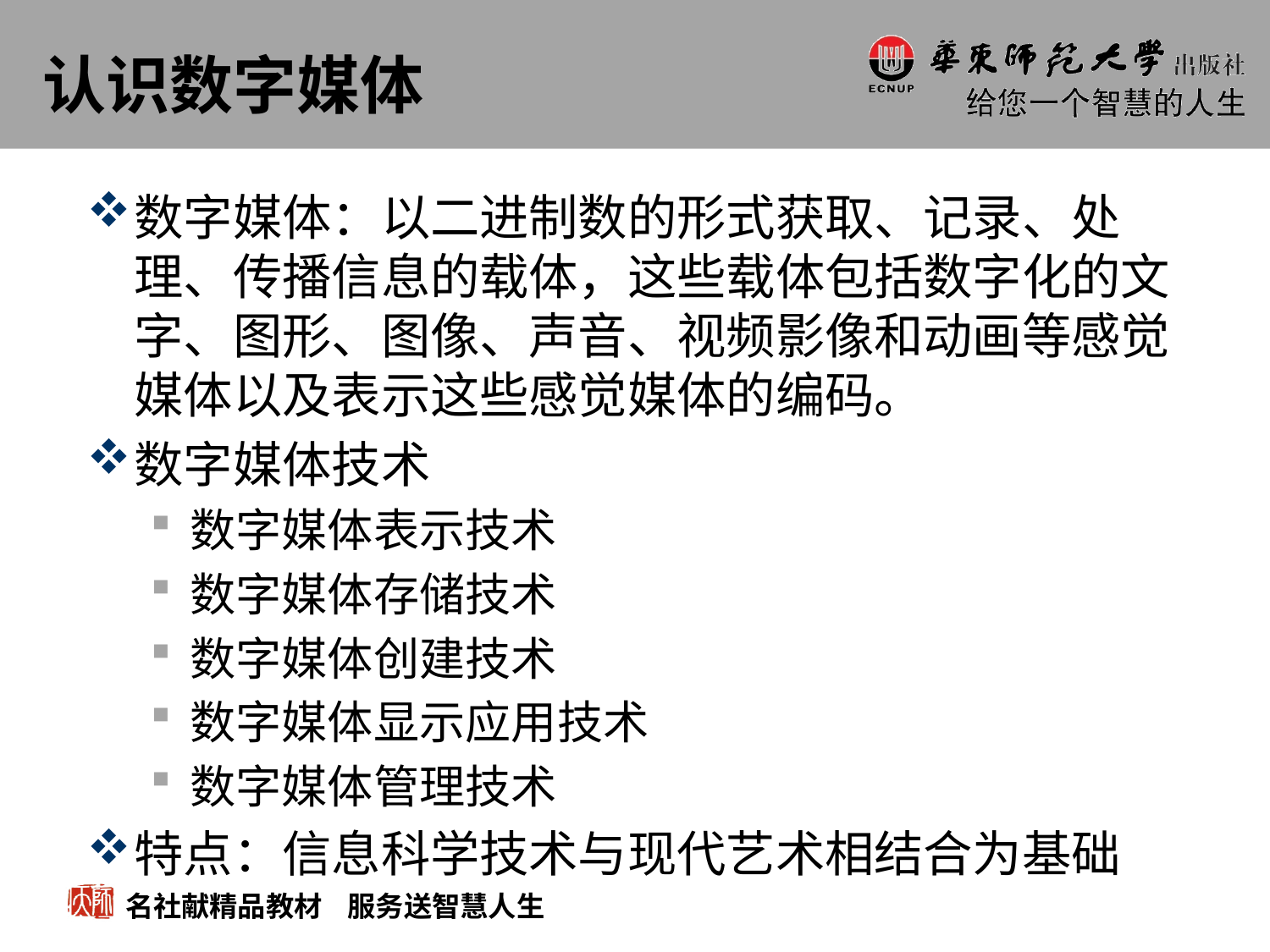

# 认识数字媒体
数字媒体：以二进制数的形式获取、记录、处理、传播信息的载体，这些载体包括数字化的文字、图形、图像、声音、视频影像和动画等感觉媒体以及表示这些感觉媒体的编码。
数字媒体技术
数字媒体表示技术
数字媒体存储技术
数字媒体创建技术
数字媒体显示应用技术
数字媒体管理技术
特点：信息科学技术与现代艺术相结合为基础